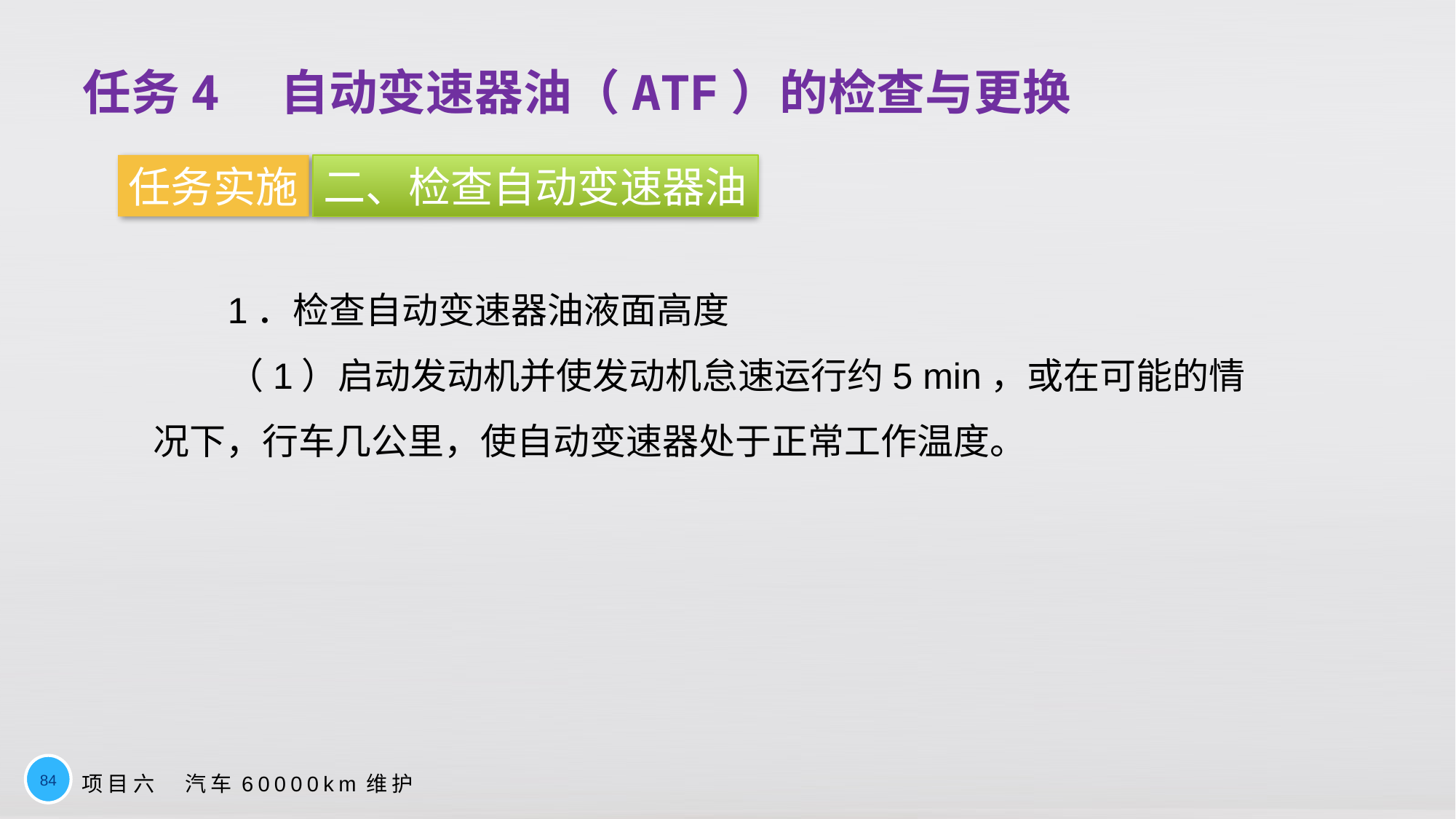

任务4　自动变速器油（ATF）的检查与更换
任务实施
二、检查自动变速器油
1．检查自动变速器油液面高度
（1）启动发动机并使发动机怠速运行约5 min，或在可能的情况下，行车几公里，使自动变速器处于正常工作温度。
84